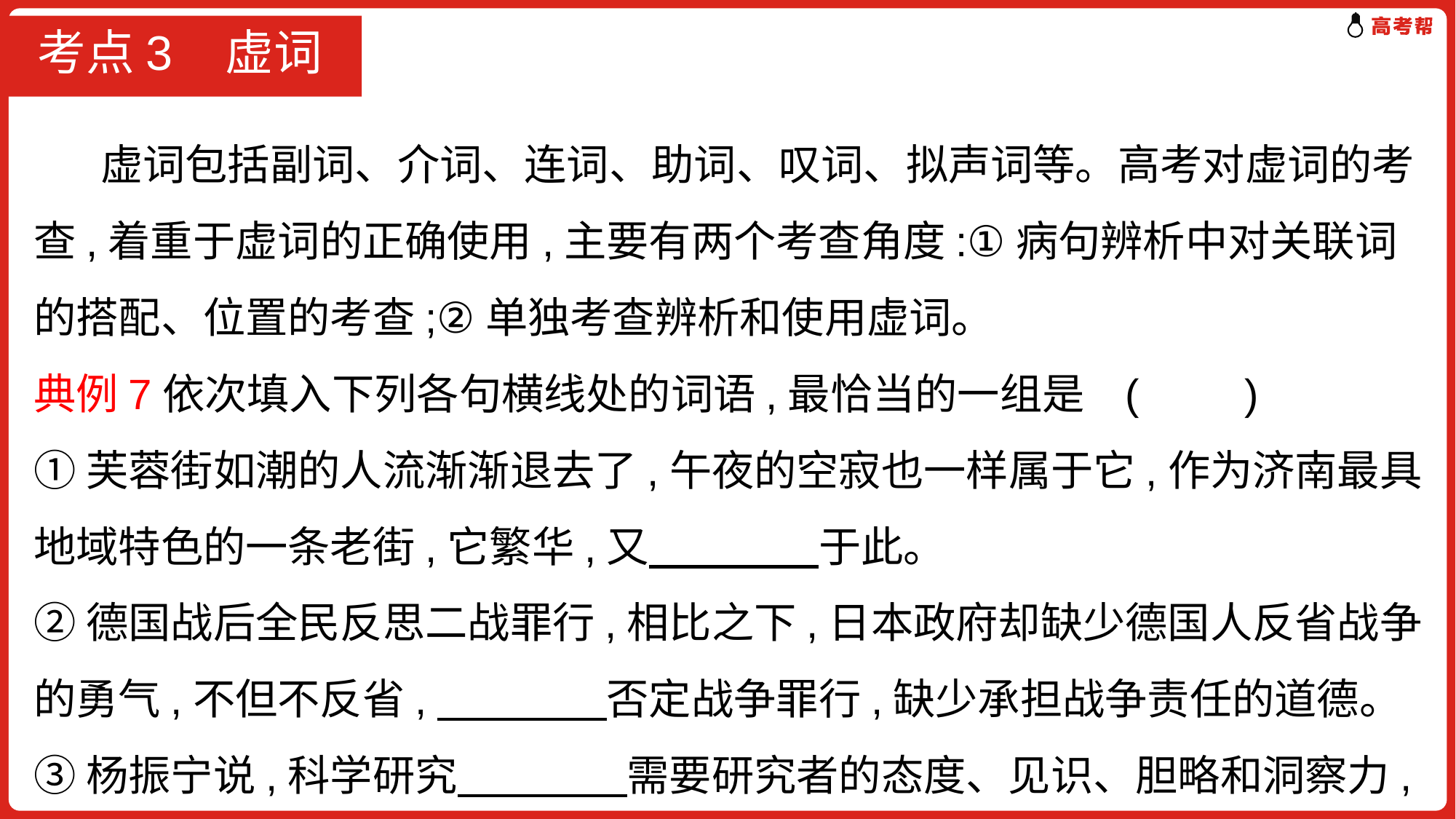

# 考点3   虚词
      虚词包括副词、介词、连词、助词、叹词、拟声词等。高考对虚词的考查,着重于虚词的正确使用,主要有两个考查角度:①病句辨析中对关联词的搭配、位置的考查;②单独考查辨析和使用虚词。
典例7依次填入下列各句横线处的词语,最恰当的一组是	(　　)
①芙蓉街如潮的人流渐渐退去了,午夜的空寂也一样属于它,作为济南最具地域特色的一条老街,它繁华,又　　　　于此。
②德国战后全民反思二战罪行,相比之下,日本政府却缺少德国人反省战争的勇气,不但不反省,　　　　否定战争罪行,缺少承担战争责任的道德。
③杨振宁说,科学研究　　　　需要研究者的态度、见识、胆略和洞察力,但